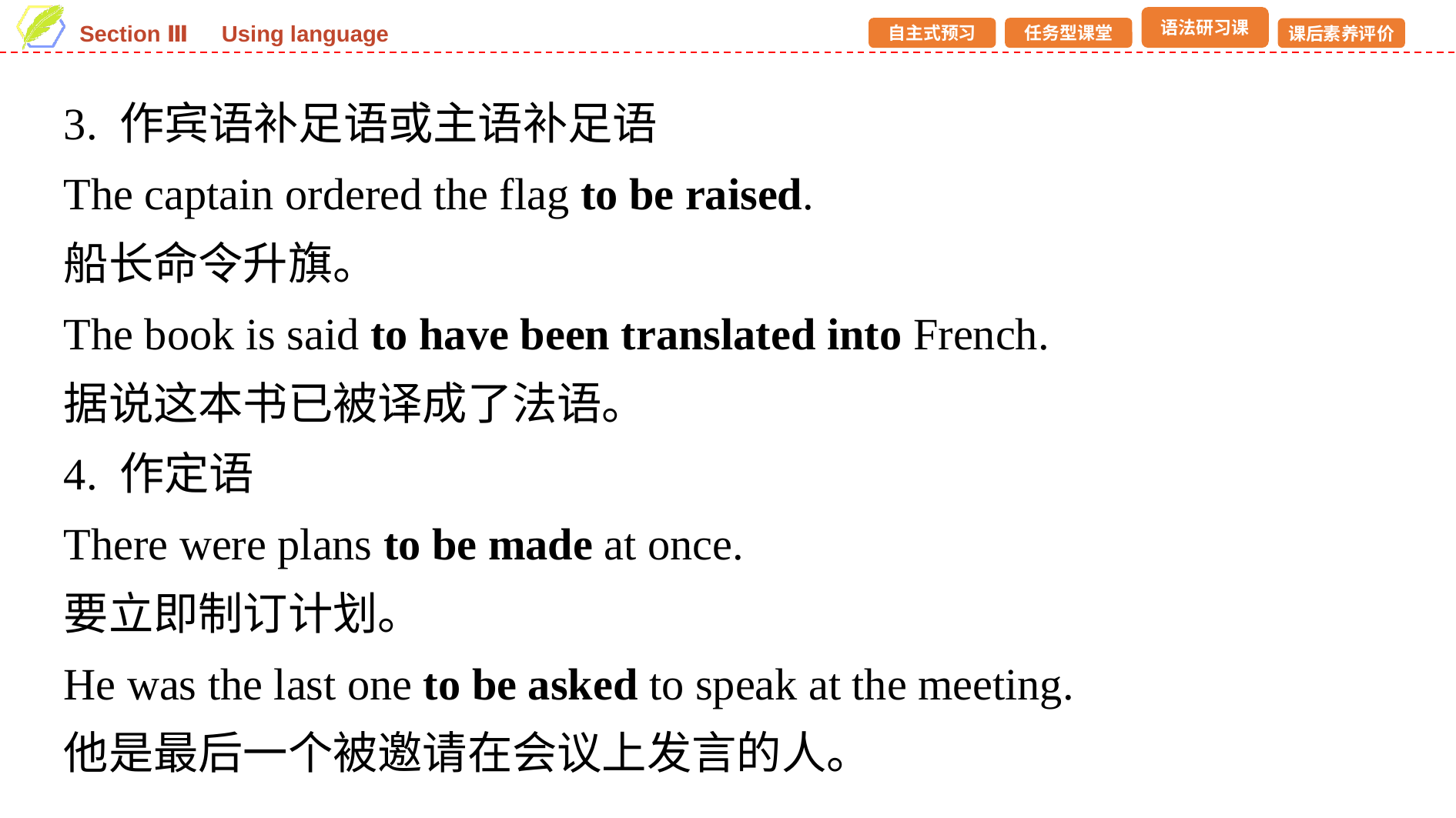

3. 作宾语补足语或主语补足语
The captain ordered the flag to be raised.
船长命令升旗。
The book is said to have been translated into French.
据说这本书已被译成了法语。
4. 作定语
There were plans to be made at once.
要立即制订计划。
He was the last one to be asked to speak at the meeting.
他是最后一个被邀请在会议上发言的人。